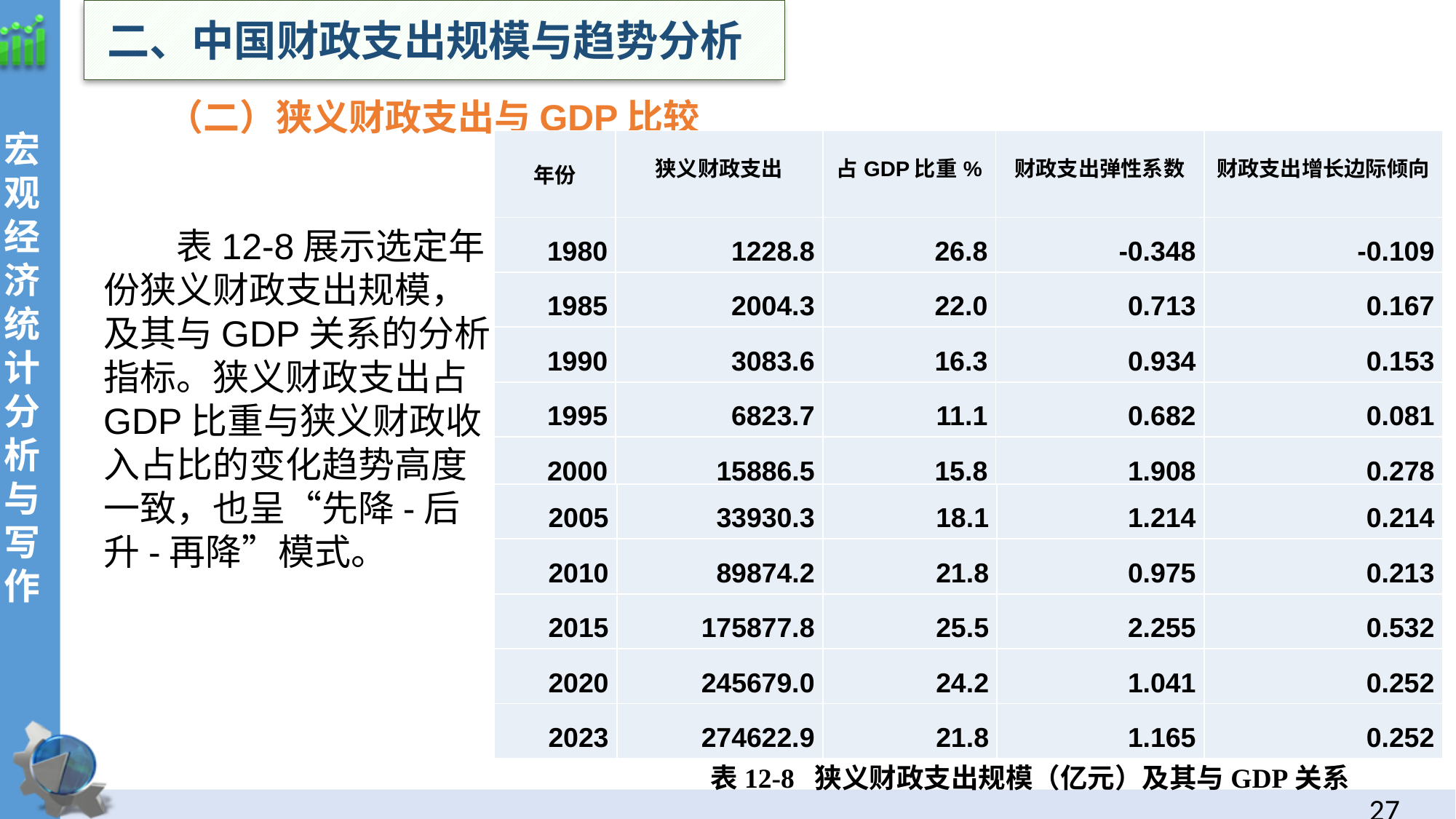

二、中国财政支出规模与趋势分析
   （二）狭义财政支出与GDP比较
| 年份 | 狭义财政支出 | 占GDP比重% | 财政支出弹性系数 | 财政支出增长边际倾向 |
| --- | --- | --- | --- | --- |
| 1980 | 1228.8 | 26.8 | -0.348 | -0.109 |
| 1985 | 2004.3 | 22.0 | 0.713 | 0.167 |
| 1990 | 3083.6 | 16.3 | 0.934 | 0.153 |
| 1995 | 6823.7 | 11.1 | 0.682 | 0.081 |
| 2000 | 15886.5 | 15.8 | 1.908 | 0.278 |

表12-8展示选定年份狭义财政支出规模，及其与GDP关系的分析指标。狭义财政支出占GDP比重与狭义财政收入占比的变化趋势高度一致，也呈“先降-后升-再降”模式。

| 2005 | 33930.3 | 18.1 | 1.214 | 0.214 |
| --- | --- | --- | --- | --- |
| 2010 | 89874.2 | 21.8 | 0.975 | 0.213 |
| 2015 | 175877.8 | 25.5 | 2.255 | 0.532 |
| 2020 | 245679.0 | 24.2 | 1.041 | 0.252 |
| 2023 | 274622.9 | 21.8 | 1.165 | 0.252 |

表12-8  狭义财政支出规模（亿元）及其与GDP关系
27